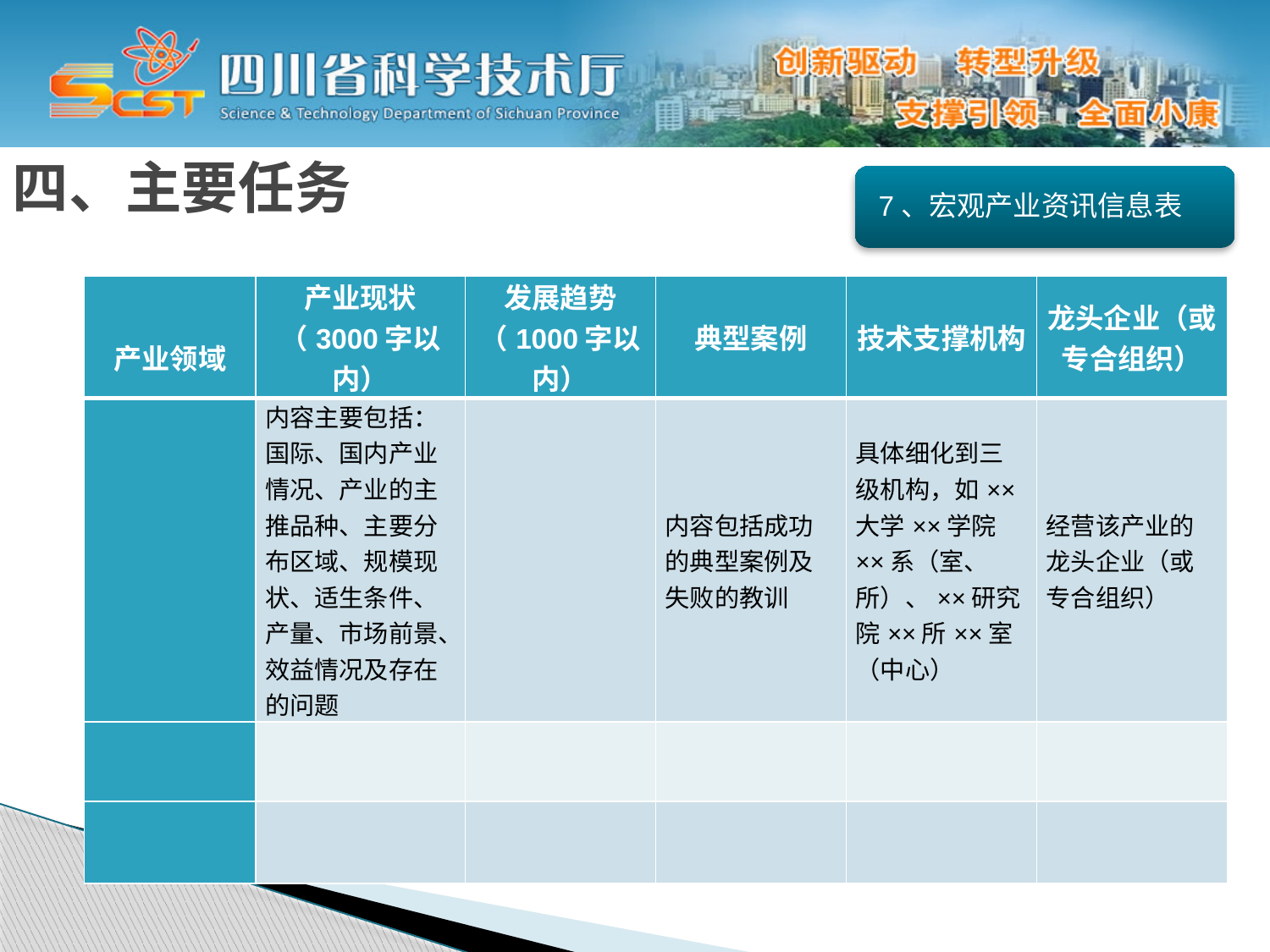

四、主要任务

7、宏观产业资讯信息表
| 产业领域 | 产业现状（3000字以内） | 发展趋势（1000字以内） | 典型案例 | 技术支撑机构 | 龙头企业（或专合组织） |
| --- | --- | --- | --- | --- | --- |
|  | 内容主要包括：国际、国内产业情况、产业的主推品种、主要分布区域、规模现状、适生条件、产量、市场前景、效益情况及存在的问题 |  | 内容包括成功的典型案例及失败的教训 | 具体细化到三级机构，如××大学××学院××系（室、所）、××研究院××所××室（中心） | 经营该产业的龙头企业（或专合组织） |
|  |  |  |  |  |  |
|  |  |  |  |  |  |